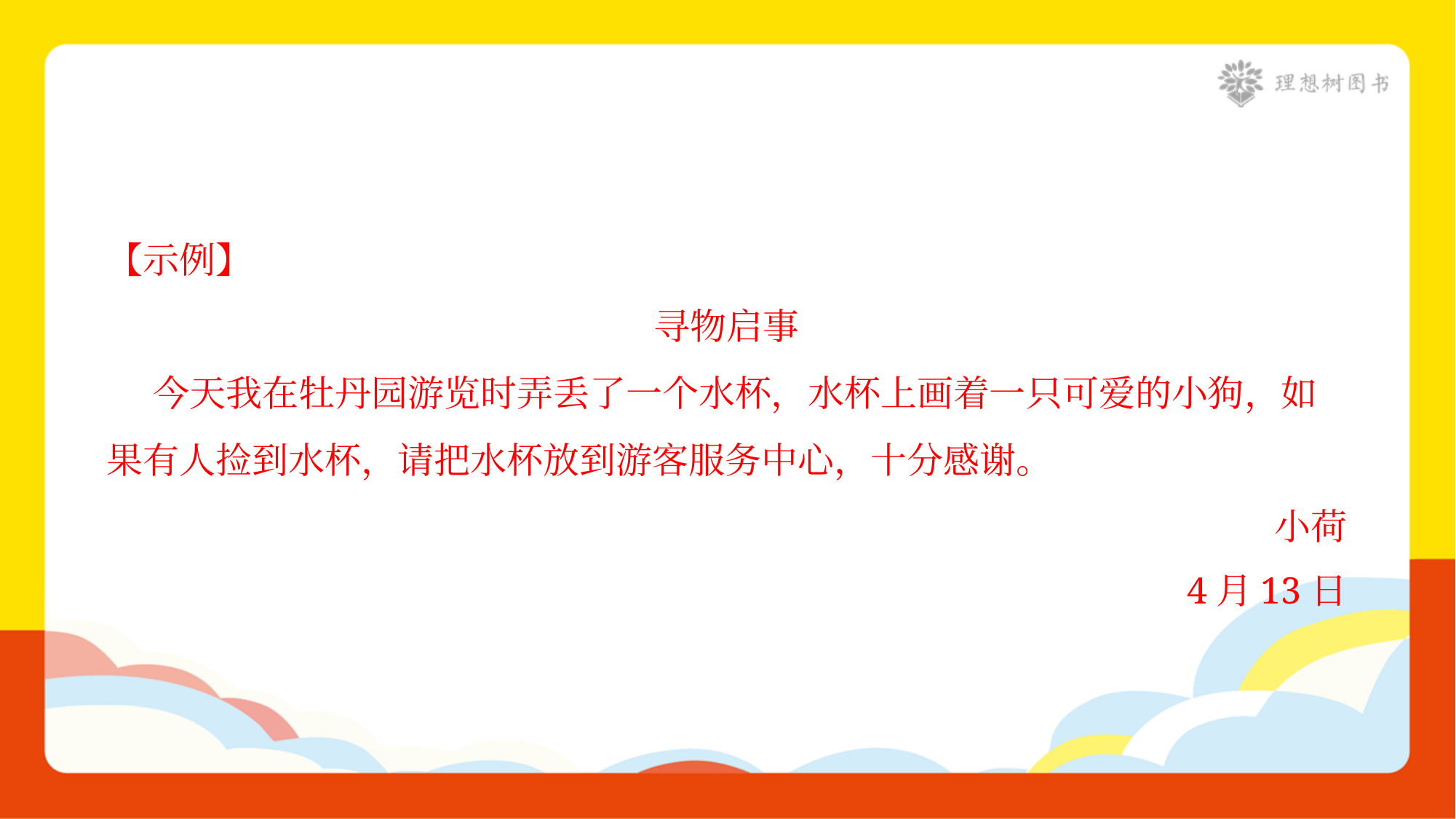

【示例】
寻物启事
    今天我在牡丹园游览时弄丢了一个水杯，水杯上画着一只可爱的小狗，如
果有人捡到水杯，请把水杯放到游客服务中心，十分感谢。
小荷
4月13日